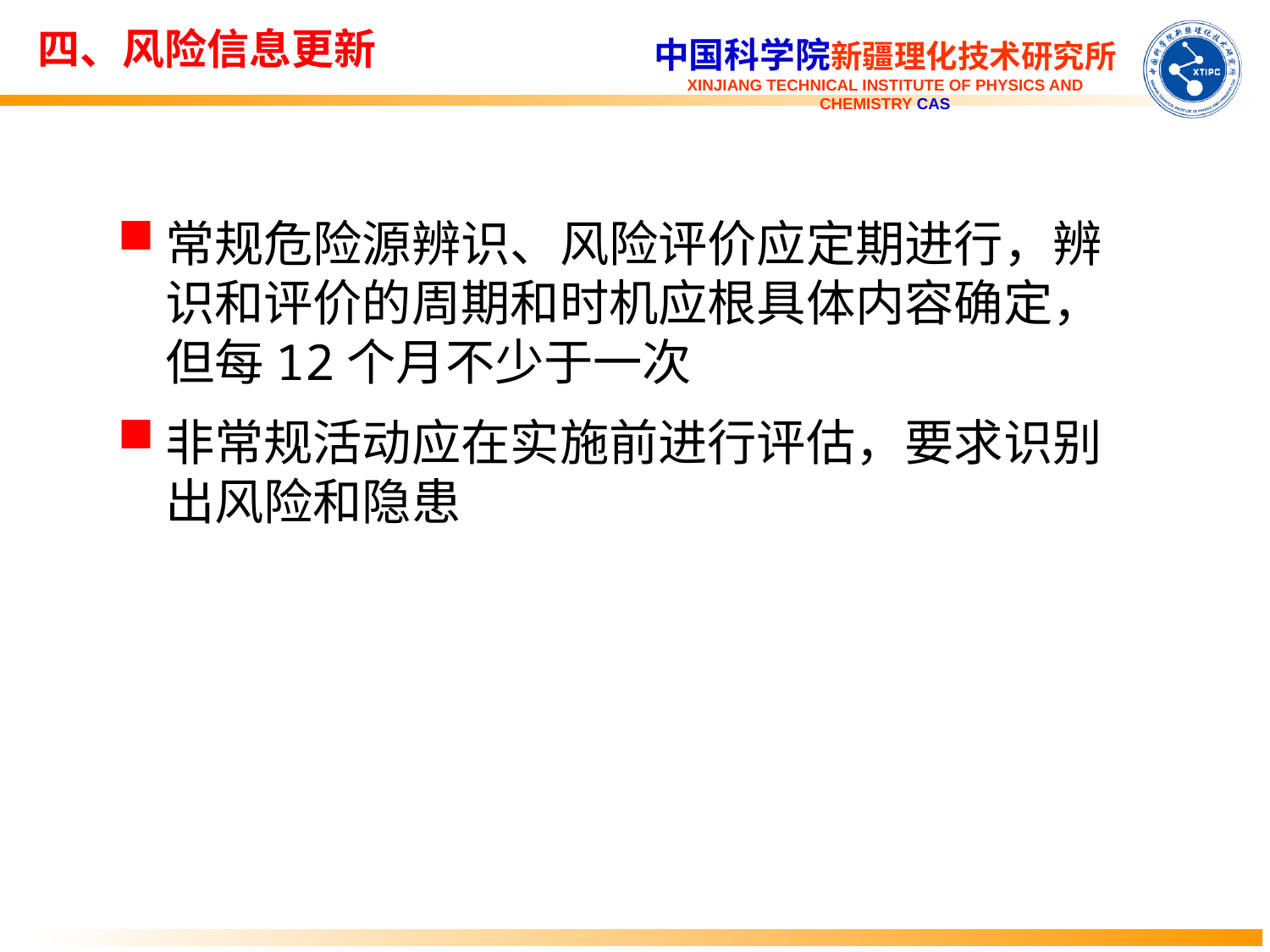

四、风险信息更新
常规危险源辨识、风险评价应定期进行，辨识和评价的周期和时机应根具体内容确定，但每12个月不少于一次
非常规活动应在实施前进行评估，要求识别出风险和隐患